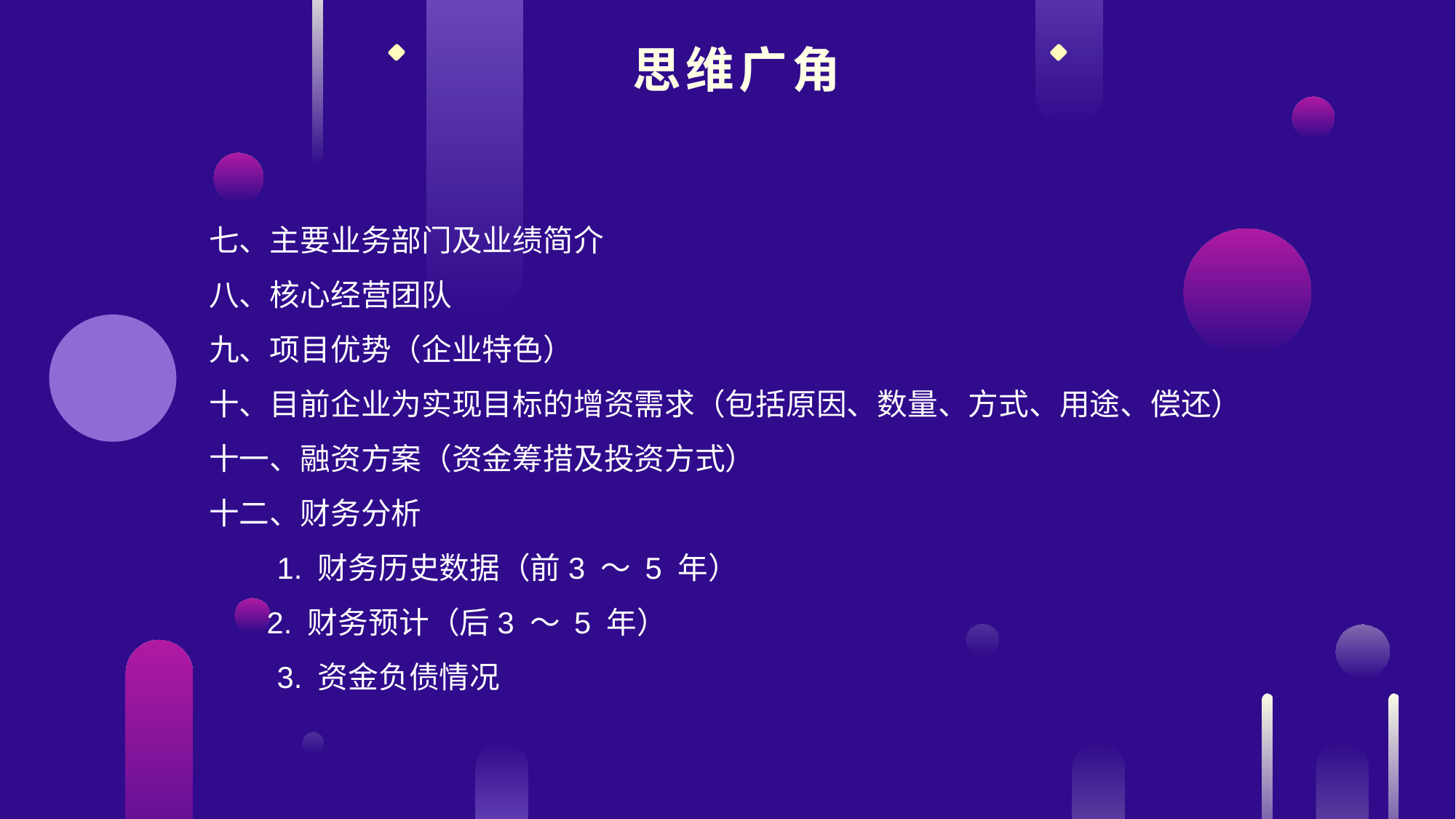

思维广角

七、主要业务部门及业绩简介
八、核心经营团队
九、项目优势（企业特色）
十、目前企业为实现目标的增资需求（包括原因、数量、方式、用途、偿还）
十一、融资方案（资金筹措及投资方式）
十二、财务分析
　　1. 财务历史数据（前3 ～ 5 年）
　   2. 财务预计（后3 ～ 5 年）
　　3. 资金负债情况